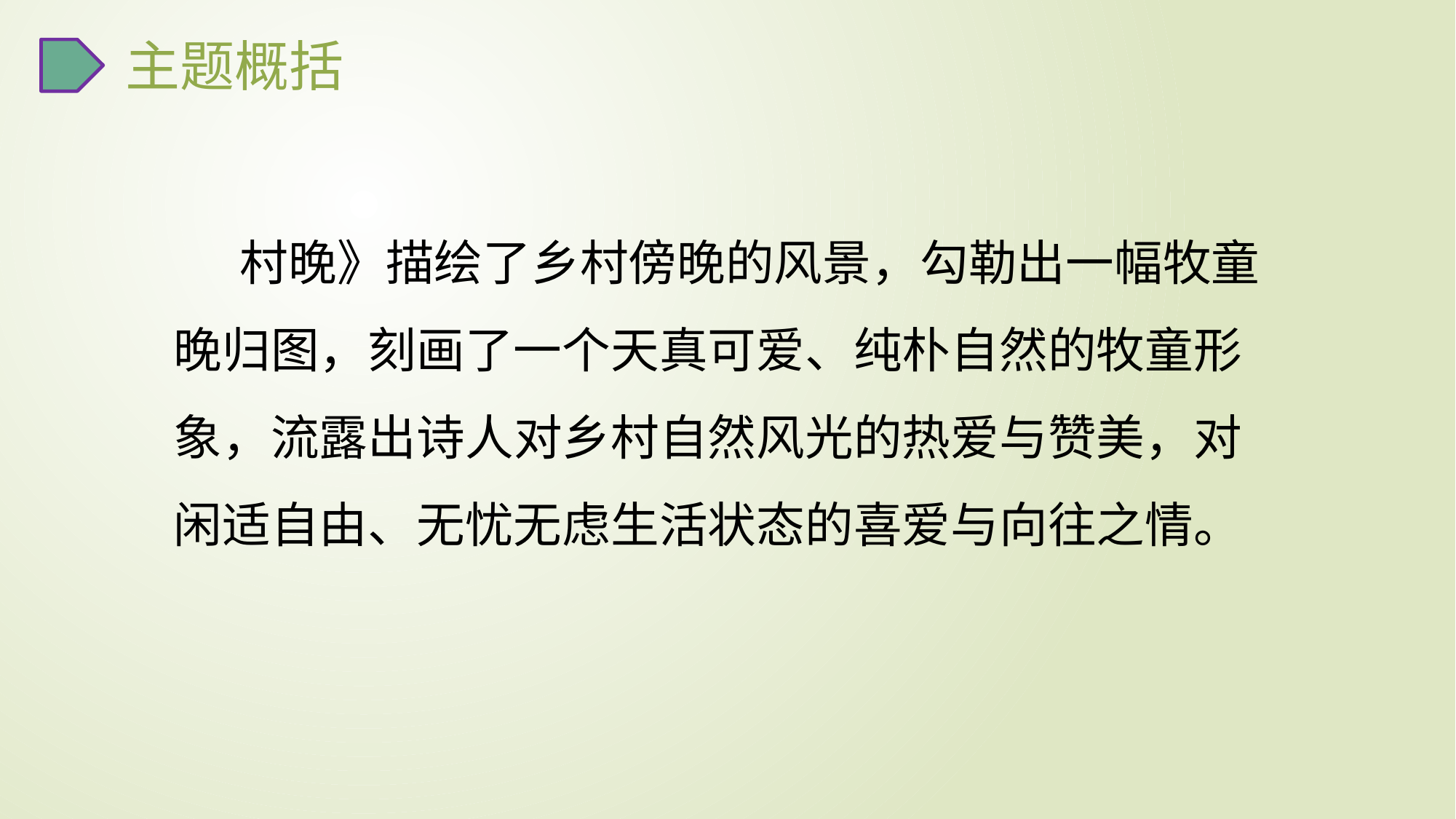

主题概括

     村晚》描绘了乡村傍晚的风景，勾勒出一幅牧童晚归图，刻画了一个天真可爱、纯朴自然的牧童形象，流露出诗人对乡村自然风光的热爱与赞美，对闲适自由、无忧无虑生活状态的喜爱与向往之情。